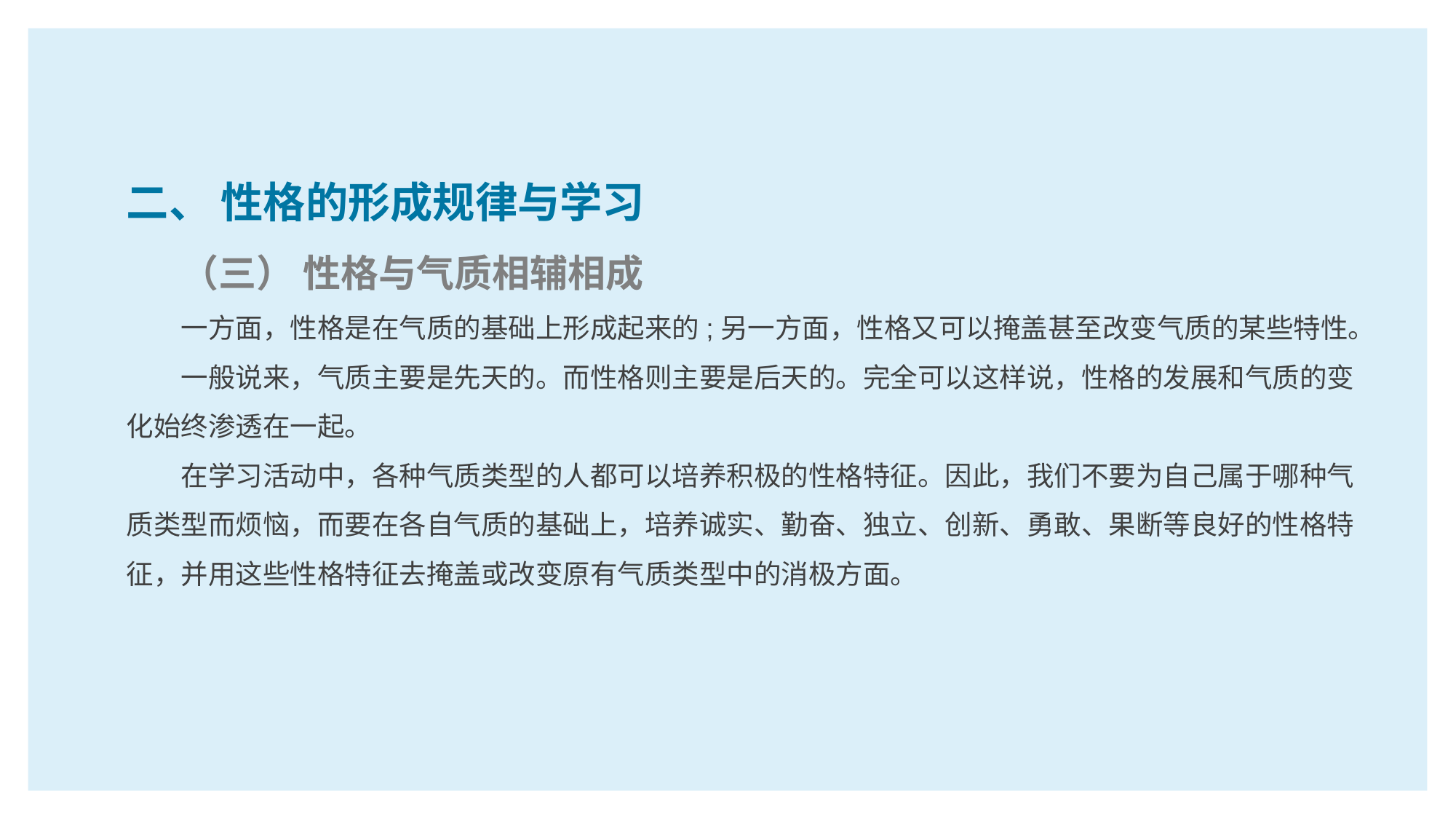

二、 性格的形成规律与学习
（三） 性格与气质相辅相成
一方面，性格是在气质的基础上形成起来的;另一方面，性格又可以掩盖甚至改变气质的某些特性。
一般说来，气质主要是先天的。而性格则主要是后天的。完全可以这样说，性格的发展和气质的变化始终渗透在一起。
在学习活动中，各种气质类型的人都可以培养积极的性格特征。因此，我们不要为自己属于哪种气质类型而烦恼，而要在各自气质的基础上，培养诚实、勤奋、独立、创新、勇敢、果断等良好的性格特征，并用这些性格特征去掩盖或改变原有气质类型中的消极方面。